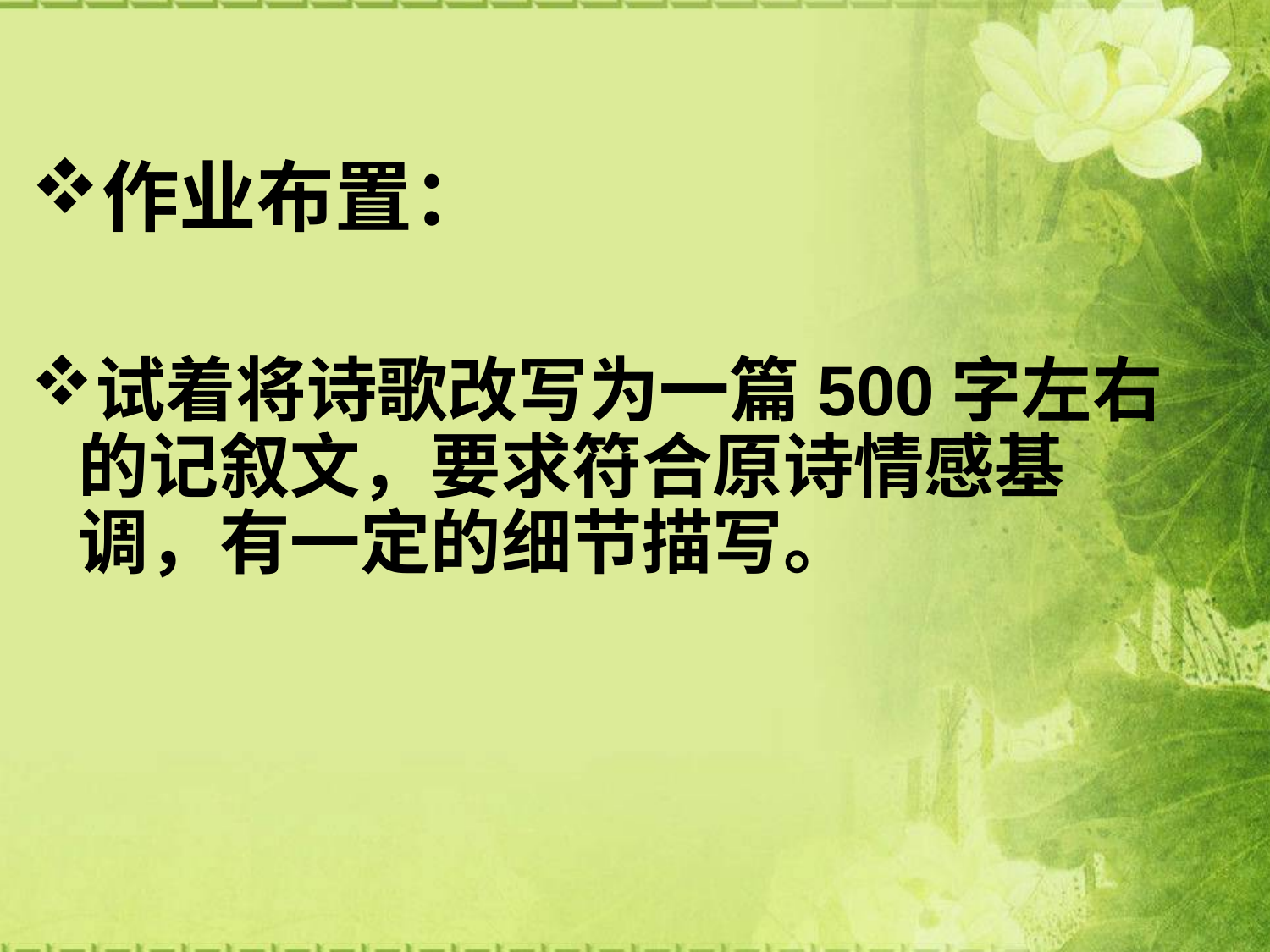

作业布置：

试着将诗歌改写为一篇500字左右的记叙文，要求符合原诗情感基调，有一定的细节描写。